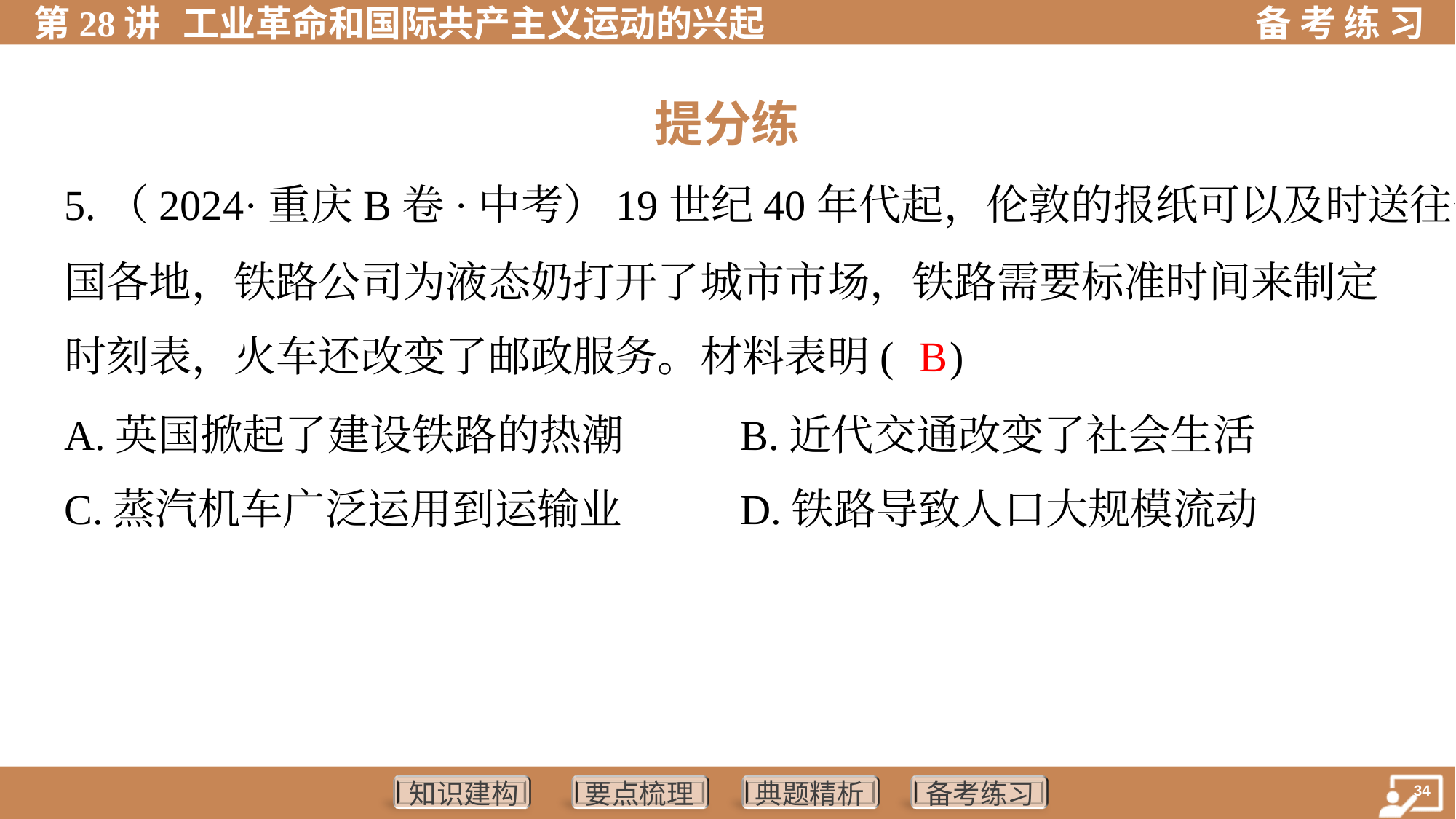

提分练
5.（2024·重庆B卷·中考）19世纪40年代起，伦敦的报纸可以及时送往全
国各地，铁路公司为液态奶打开了城市市场，铁路需要标准时间来制定
时刻表，火车还改变了邮政服务。材料表明(     )
B
A.英国掀起了建设铁路的热潮	B.近代交通改变了社会生活
C.蒸汽机车广泛运用到运输业	D.铁路导致人口大规模流动